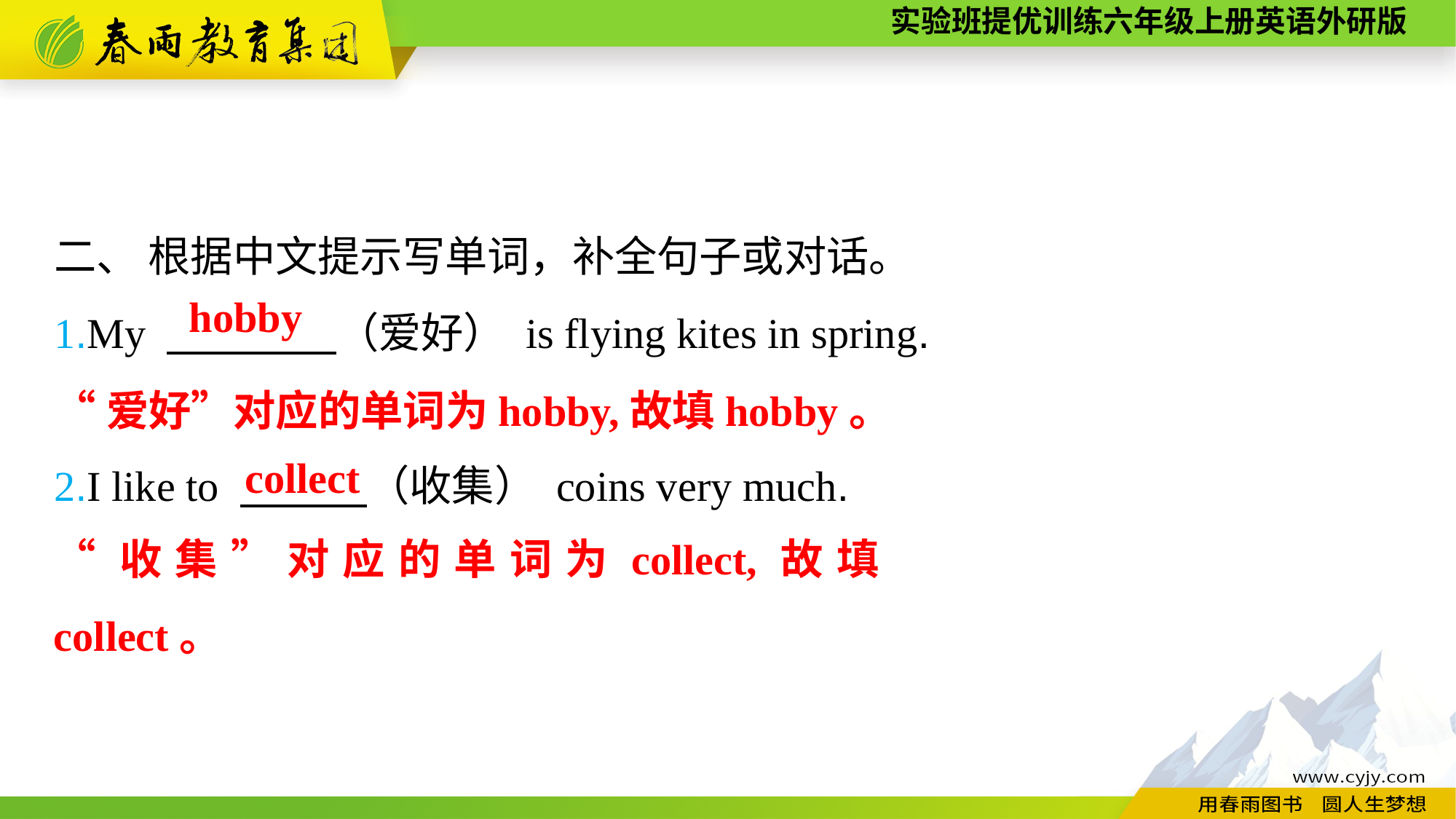

二、 根据中文提示写单词，补全句子或对话。
1.My 　　　　（爱好） is flying kites in spring.

2.I like to 　　　（收集） coins very much.
hobby
“爱好”对应的单词为hobby,故填hobby。
collect
“收集”对应的单词为collect,故填collect。